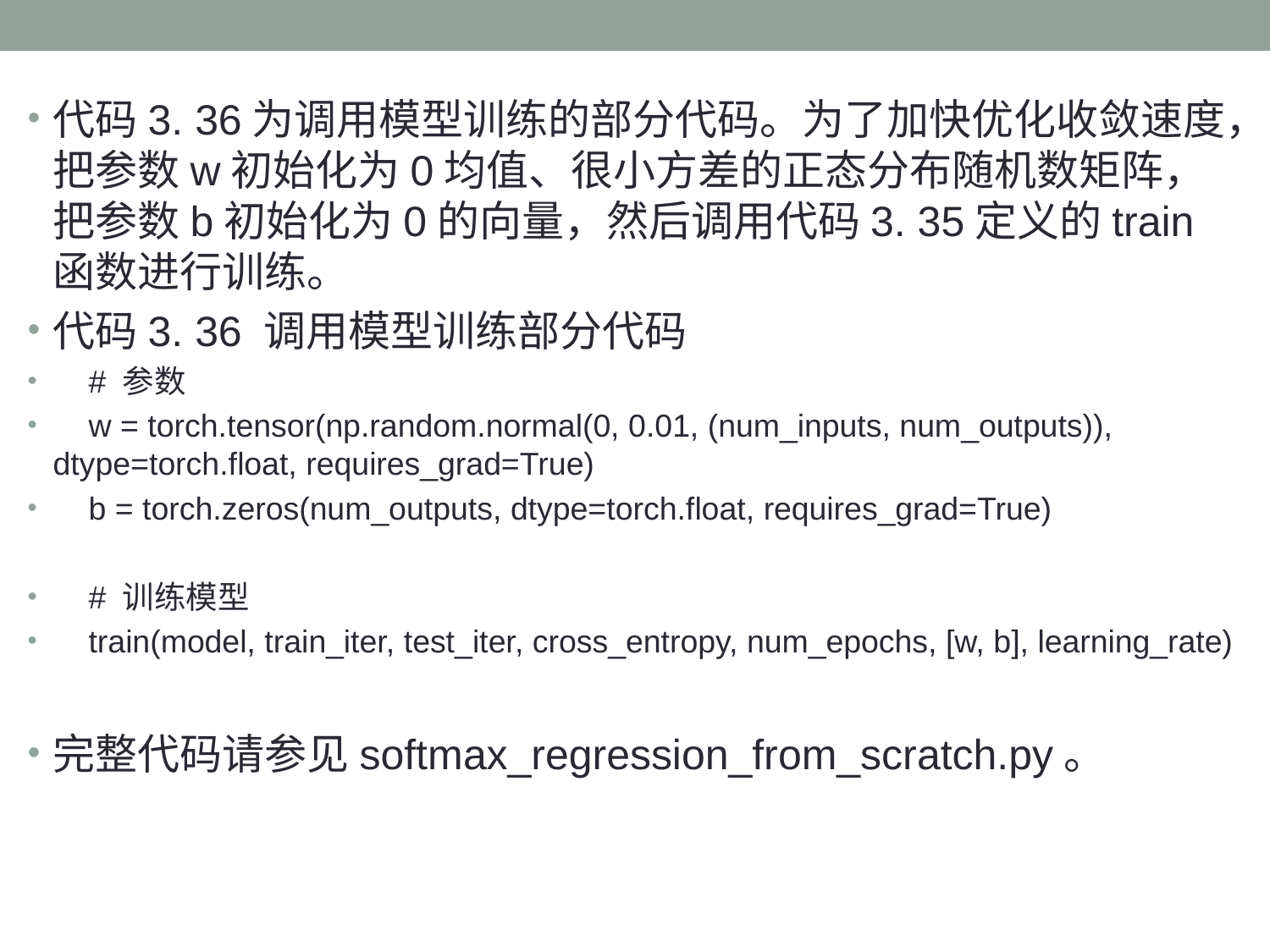

代码3. 36为调用模型训练的部分代码。为了加快优化收敛速度，把参数w初始化为0均值、很小方差的正态分布随机数矩阵，把参数b初始化为0的向量，然后调用代码3. 35定义的train函数进行训练。
代码3. 36 调用模型训练部分代码
    # 参数
    w = torch.tensor(np.random.normal(0, 0.01, (num_inputs, num_outputs)), dtype=torch.float, requires_grad=True)
    b = torch.zeros(num_outputs, dtype=torch.float, requires_grad=True)

    # 训练模型
    train(model, train_iter, test_iter, cross_entropy, num_epochs, [w, b], learning_rate)

完整代码请参见softmax_regression_from_scratch.py。